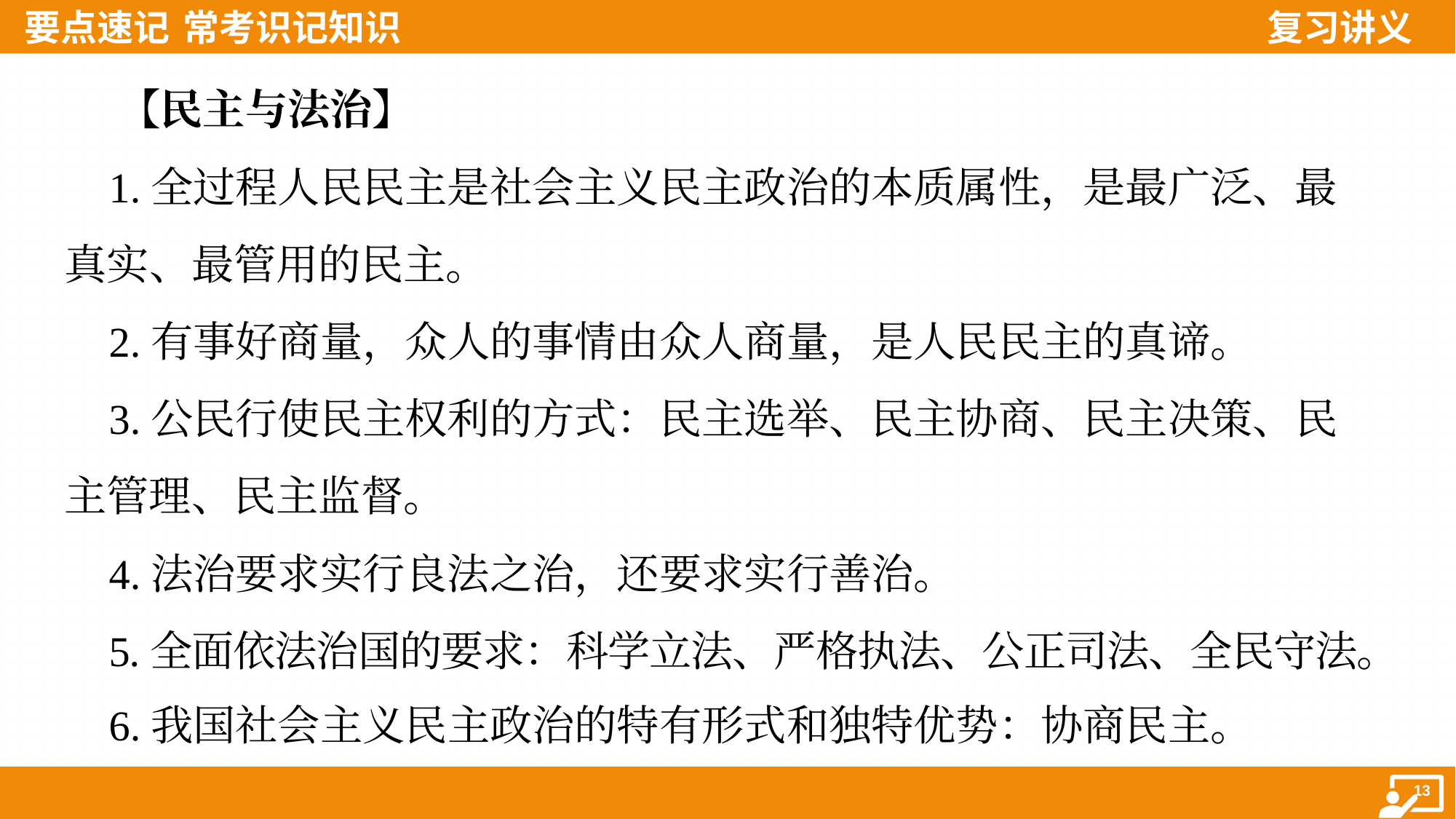

【民主与法治】
    1.全过程人民民主是社会主义民主政治的本质属性，是最广泛、最
真实、最管用的民主。
    2.有事好商量，众人的事情由众人商量，是人民民主的真谛。
    3.公民行使民主权利的方式：民主选举、民主协商、民主决策、民
主管理、民主监督。
    4.法治要求实行良法之治，还要求实行善治。
    5.全面依法治国的要求：科学立法、严格执法、公正司法、全民守法。
    6.我国社会主义民主政治的特有形式和独特优势：协商民主。